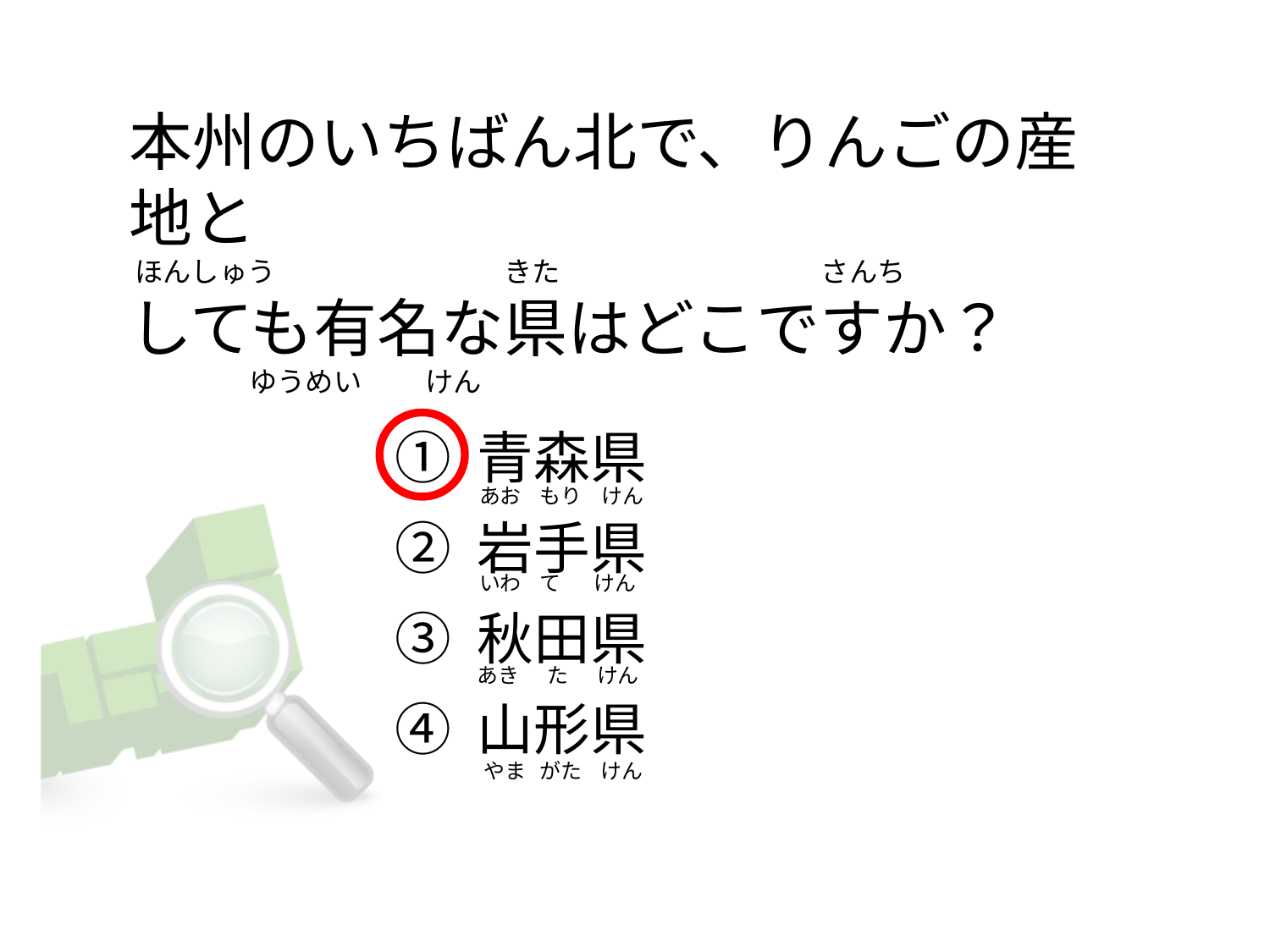

# 本州のいちばん北で、りんごの産地と  ほんしゅう                                    きた                                         さんち しても有名な県はどこですか？                    ゆうめい          けん

① 青森県
② 岩手県
③ 秋田県
④ 山形県
あお    もり    けん
いわ    て       けん
あき      た      けん
 やま   がた    けん